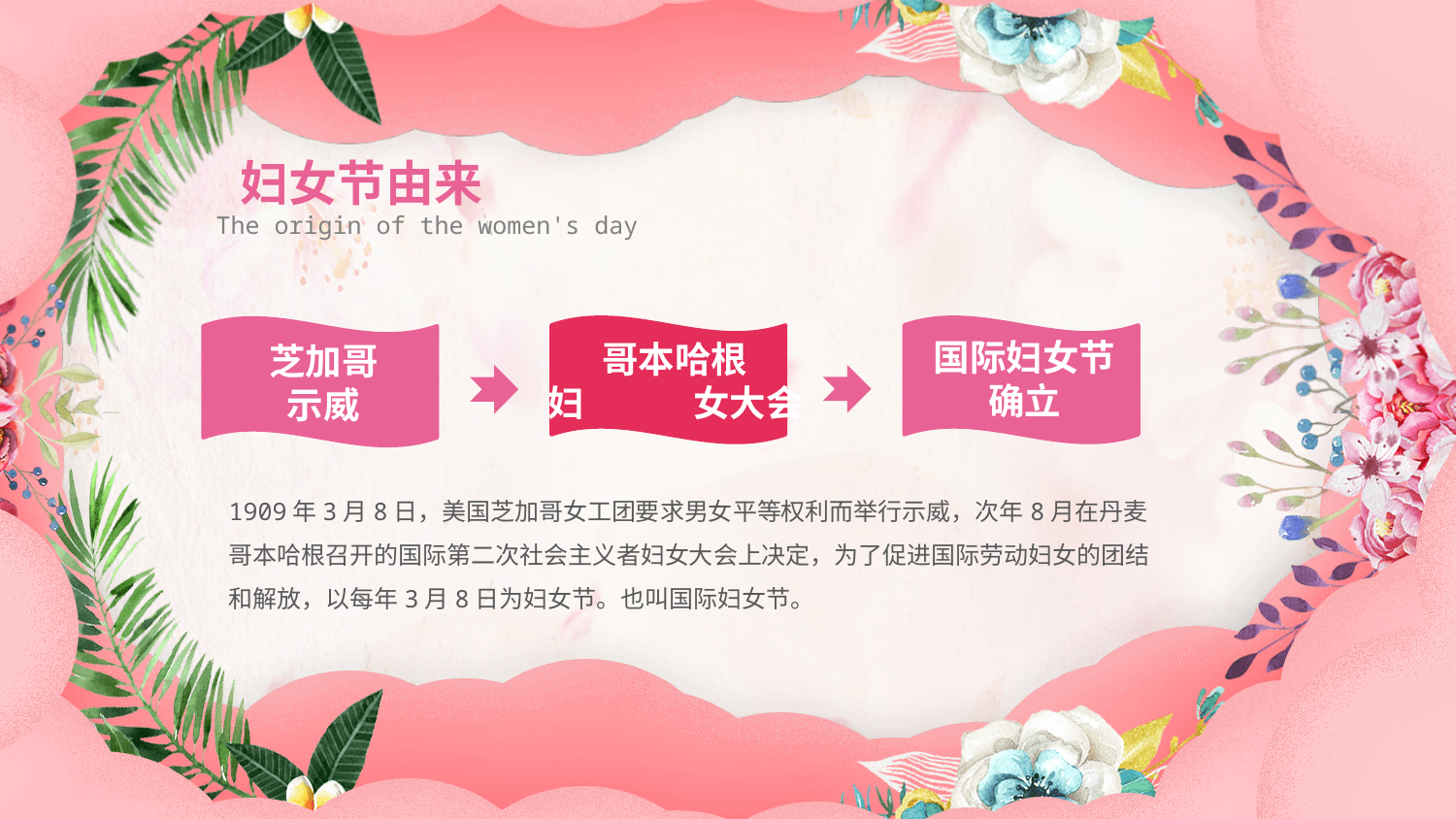

妇女节由来
The origin of the women's day

国际妇女节
确立
哥本哈根
妇	女大会
芝加哥
示威

1909年3月8日，美国芝加哥女工团要求男女平等权利而举行示威，次年8月在丹麦哥本哈根召开的国际第二次社会主义者妇女大会上决定，为了促进国际劳动妇女的团结和解放，以每年3月8日为妇女节。也叫国际妇女节。